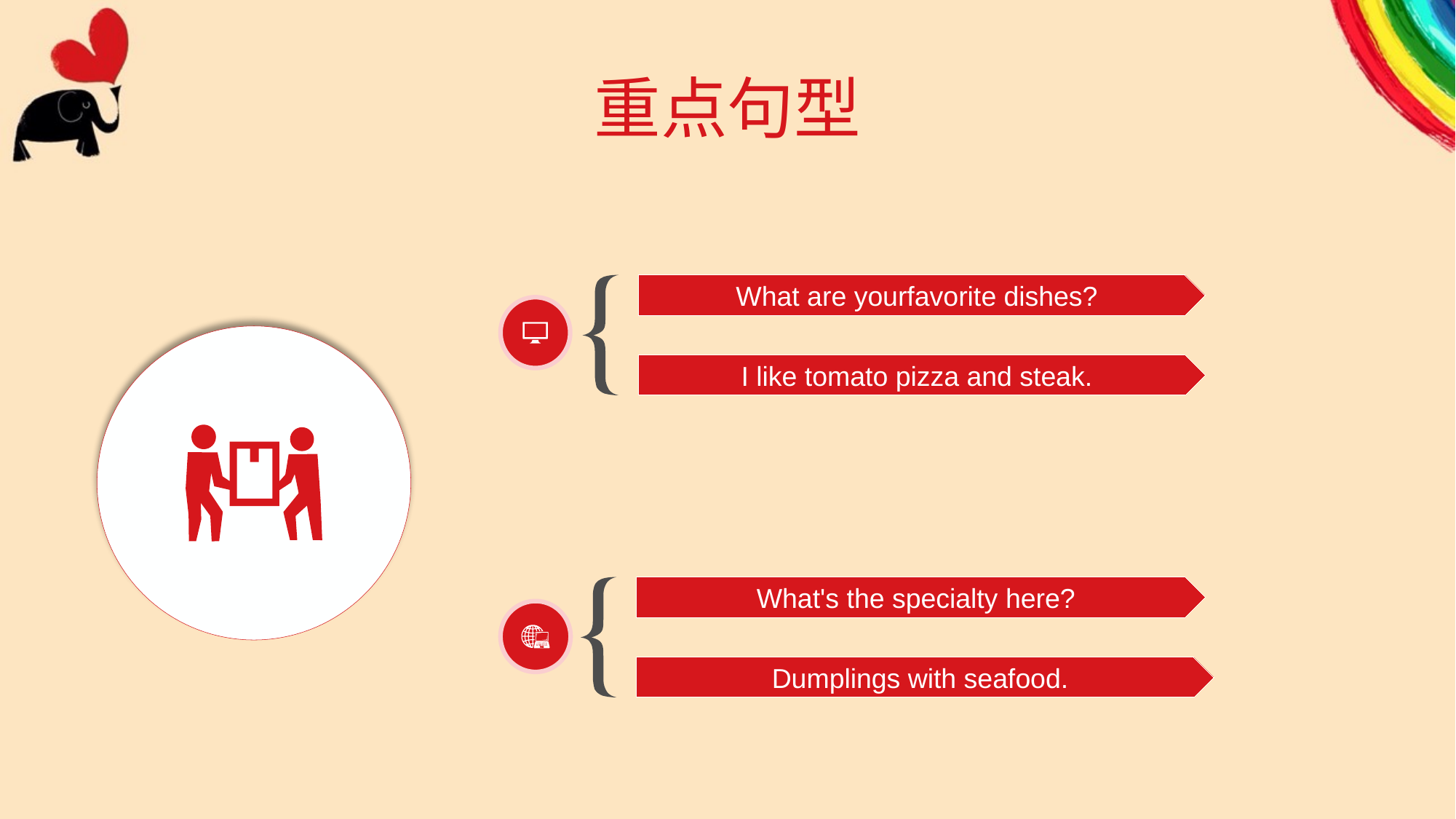

# 重点句型

What are yourfavorite dishes?

I like tomato pizza and steak.

What's the specialty here?

Dumplings with seafood.